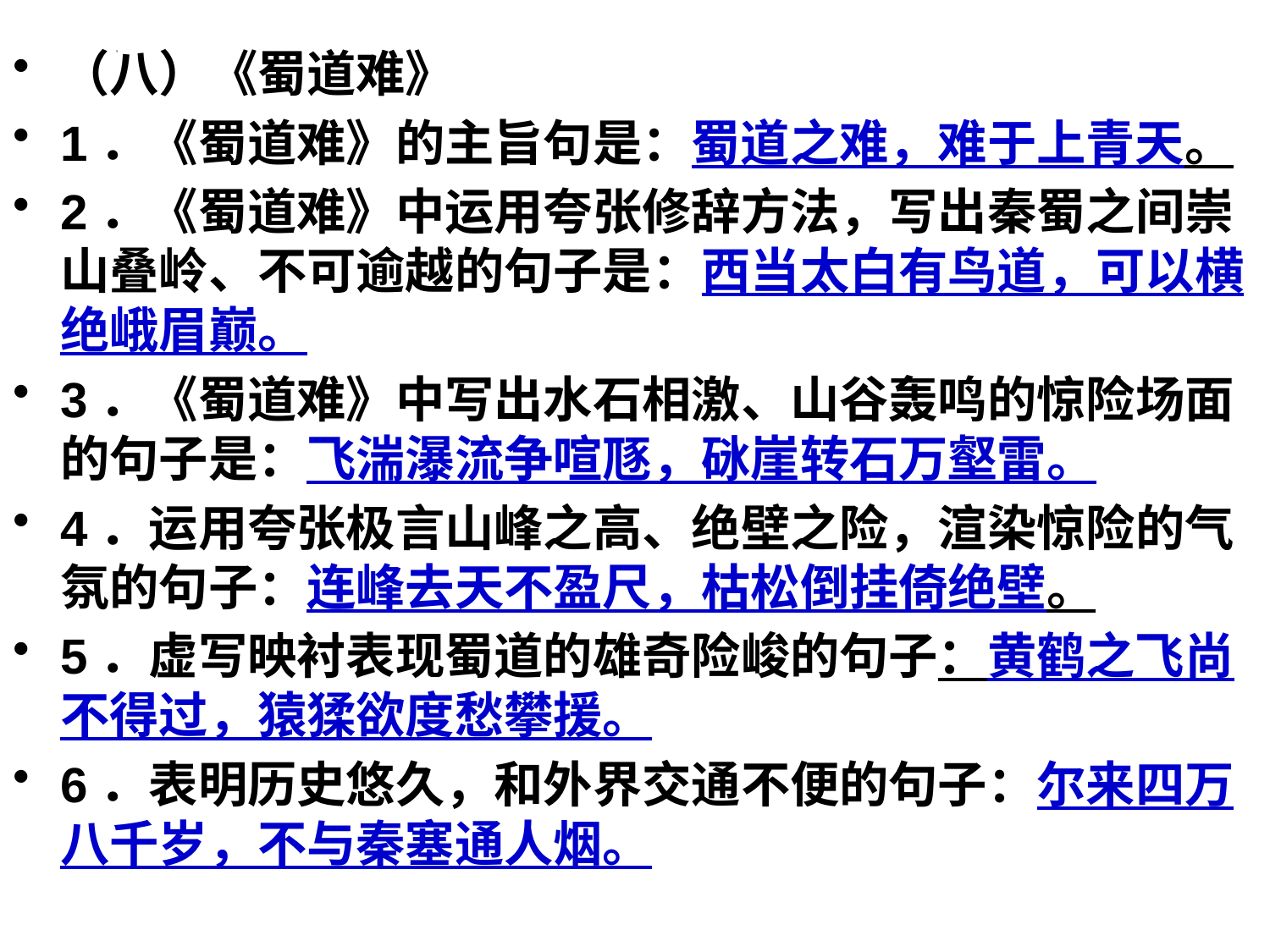

（八）《蜀道难》
1．《蜀道难》的主旨句是：蜀道之难，难于上青天。
2．《蜀道难》中运用夸张修辞方法，写出秦蜀之间崇山叠岭、不可逾越的句子是：西当太白有鸟道，可以横绝峨眉巅。
3．《蜀道难》中写出水石相激、山谷轰鸣的惊险场面的句子是：飞湍瀑流争喧豗，砯崖转石万壑雷。
4．运用夸张极言山峰之高、绝壁之险，渲染惊险的气氛的句子：连峰去天不盈尺，枯松倒挂倚绝壁。
5．虚写映衬表现蜀道的雄奇险峻的句子：黄鹤之飞尚不得过，猿猱欲度愁攀援。
6．表明历史悠久，和外界交通不便的句子：尔来四万八千岁，不与秦塞通人烟。
#